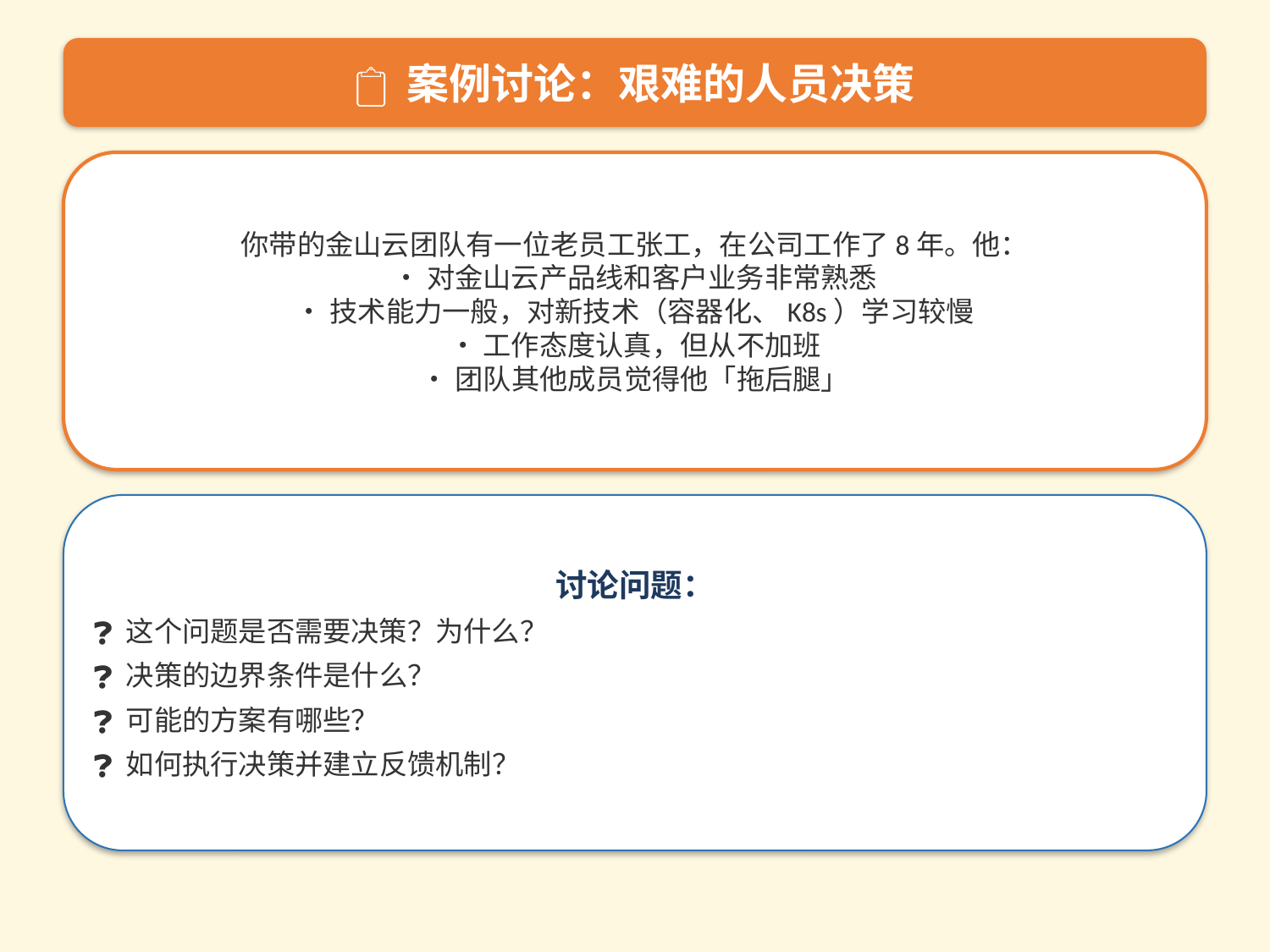

📋 案例讨论：艰难的人员决策
你带的金山云团队有一位老员工张工，在公司工作了8年。他：
• 对金山云产品线和客户业务非常熟悉
• 技术能力一般，对新技术（容器化、K8s）学习较慢
• 工作态度认真，但从不加班
• 团队其他成员觉得他「拖后腿」
讨论问题：
❓ 这个问题是否需要决策？为什么？
❓ 决策的边界条件是什么？
❓ 可能的方案有哪些？
❓ 如何执行决策并建立反馈机制？